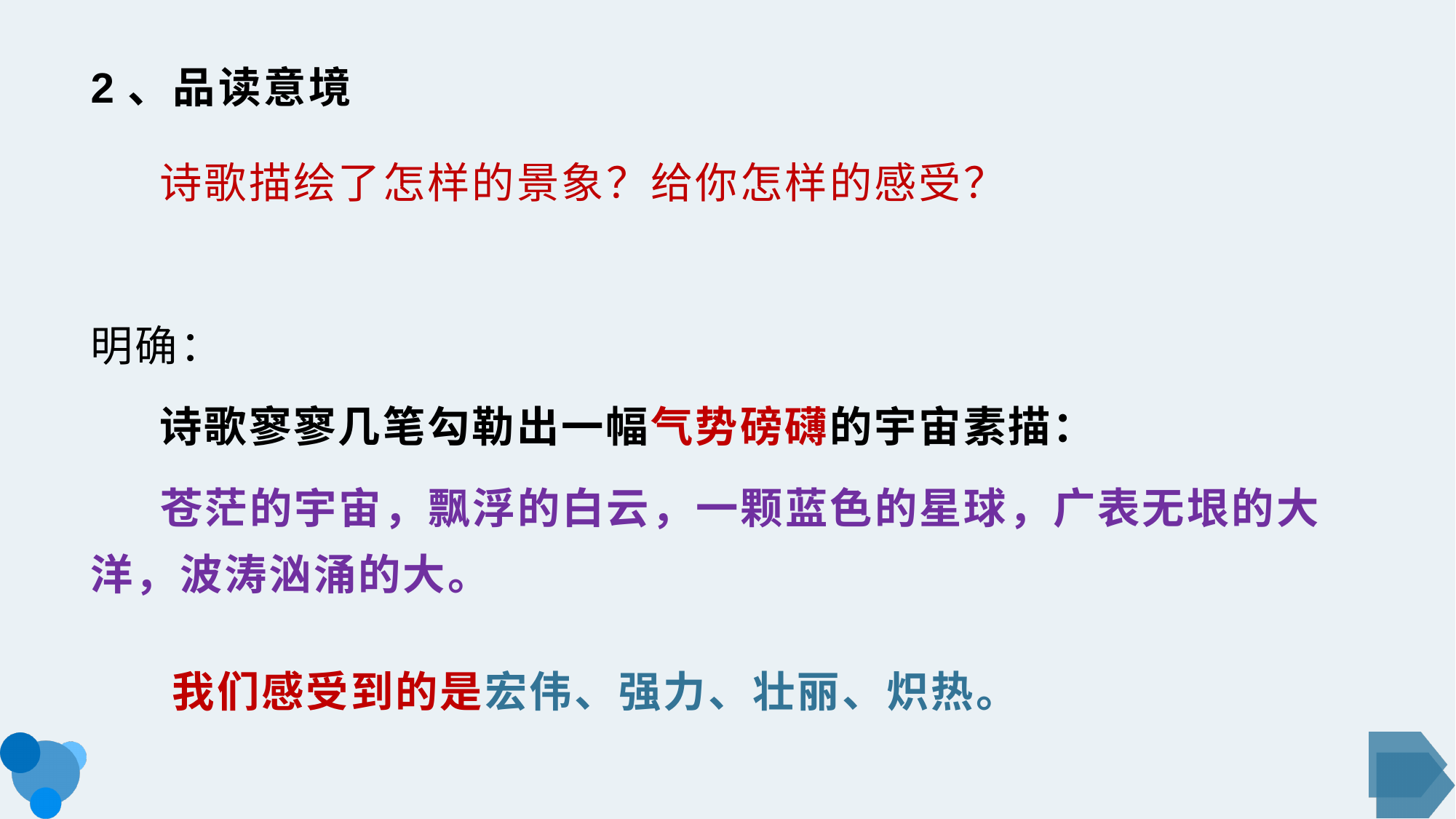

# 2、品读意境
     诗歌描绘了怎样的景象？给你怎样的感受？

明确：
     诗歌寥寥几笔勾勒出一幅气势磅礴的宇宙素描：
     苍茫的宇宙，飘浮的白云，一颗蓝色的星球，广表无垠的大洋，波涛汹涌的大。

      我们感受到的是宏伟、强力、壮丽、炽热。